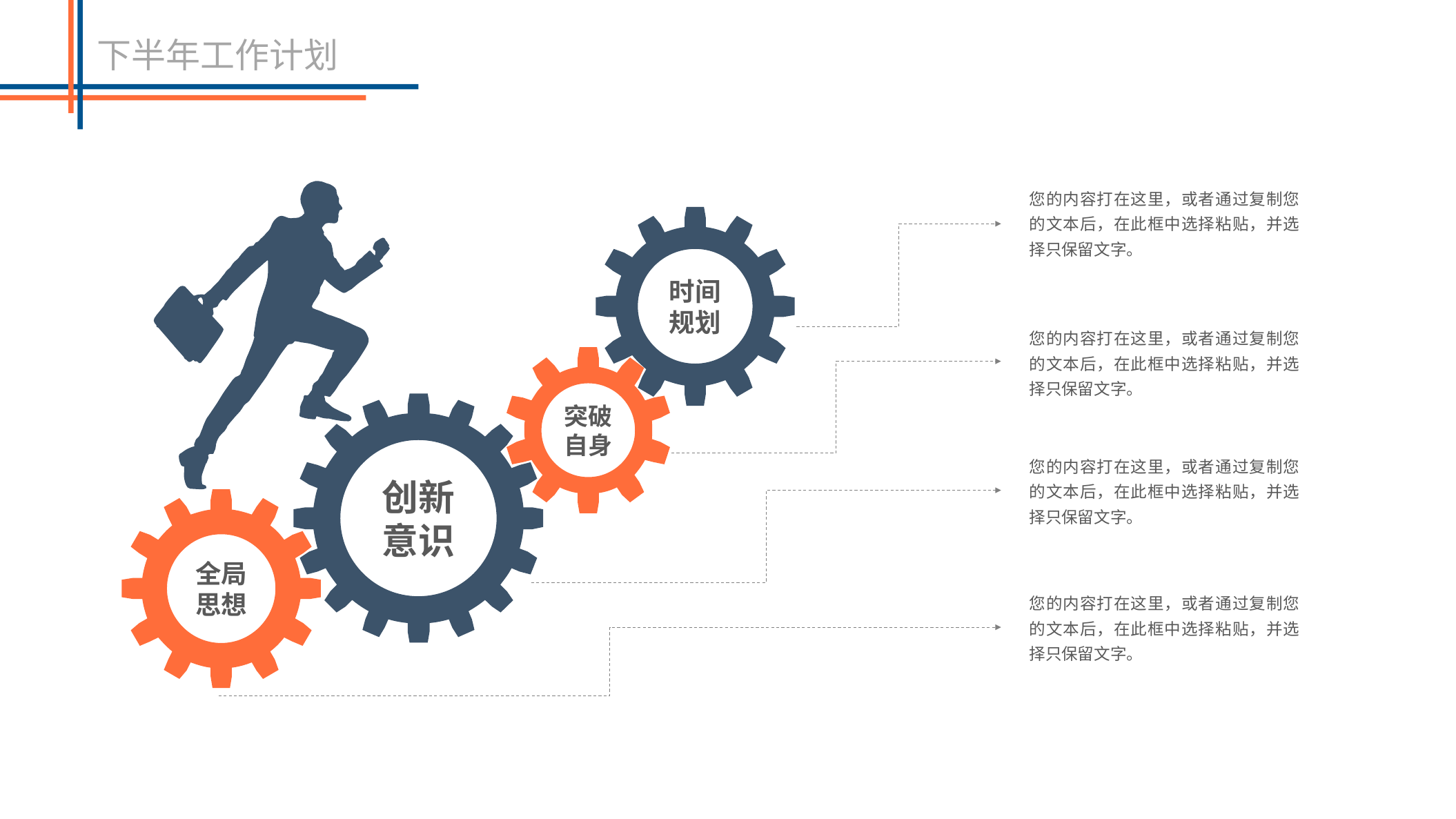

下半年工作计划

您的内容打在这里，或者通过复制您的文本后，在此框中选择粘贴，并选择只保留文字。

时间
规划
您的内容打在这里，或者通过复制您的文本后，在此框中选择粘贴，并选择只保留文字。

突破
自身
您的内容打在这里，或者通过复制您的文本后，在此框中选择粘贴，并选择只保留文字。
创新
意识

全局
思想
您的内容打在这里，或者通过复制您的文本后，在此框中选择粘贴，并选择只保留文字。